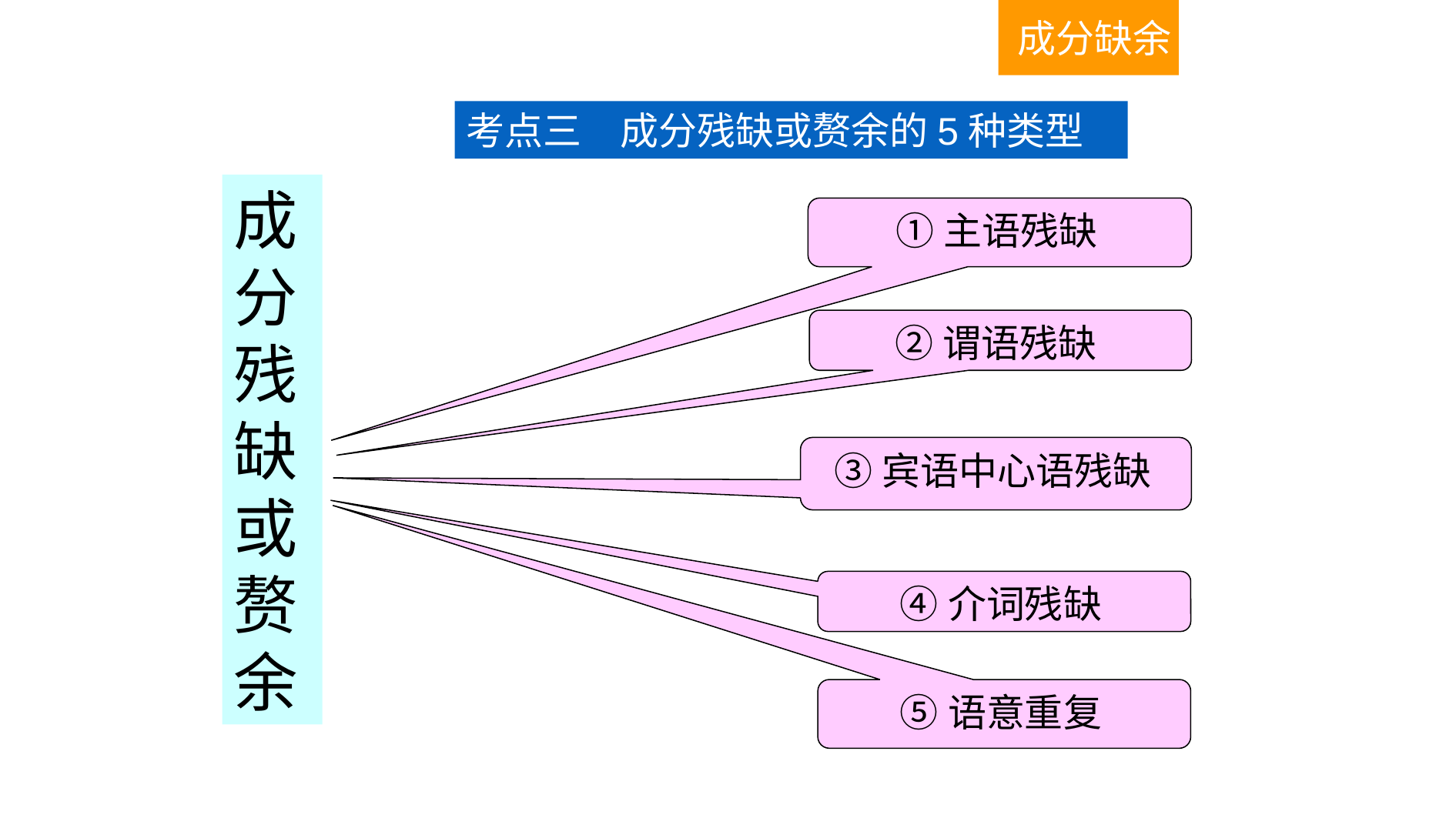

成分缺余
考点三　成分残缺或赘余的5种类型
成分残缺或赘余
①主语残缺
②谓语残缺
③宾语中心语残缺
④介词残缺
⑤语意重复